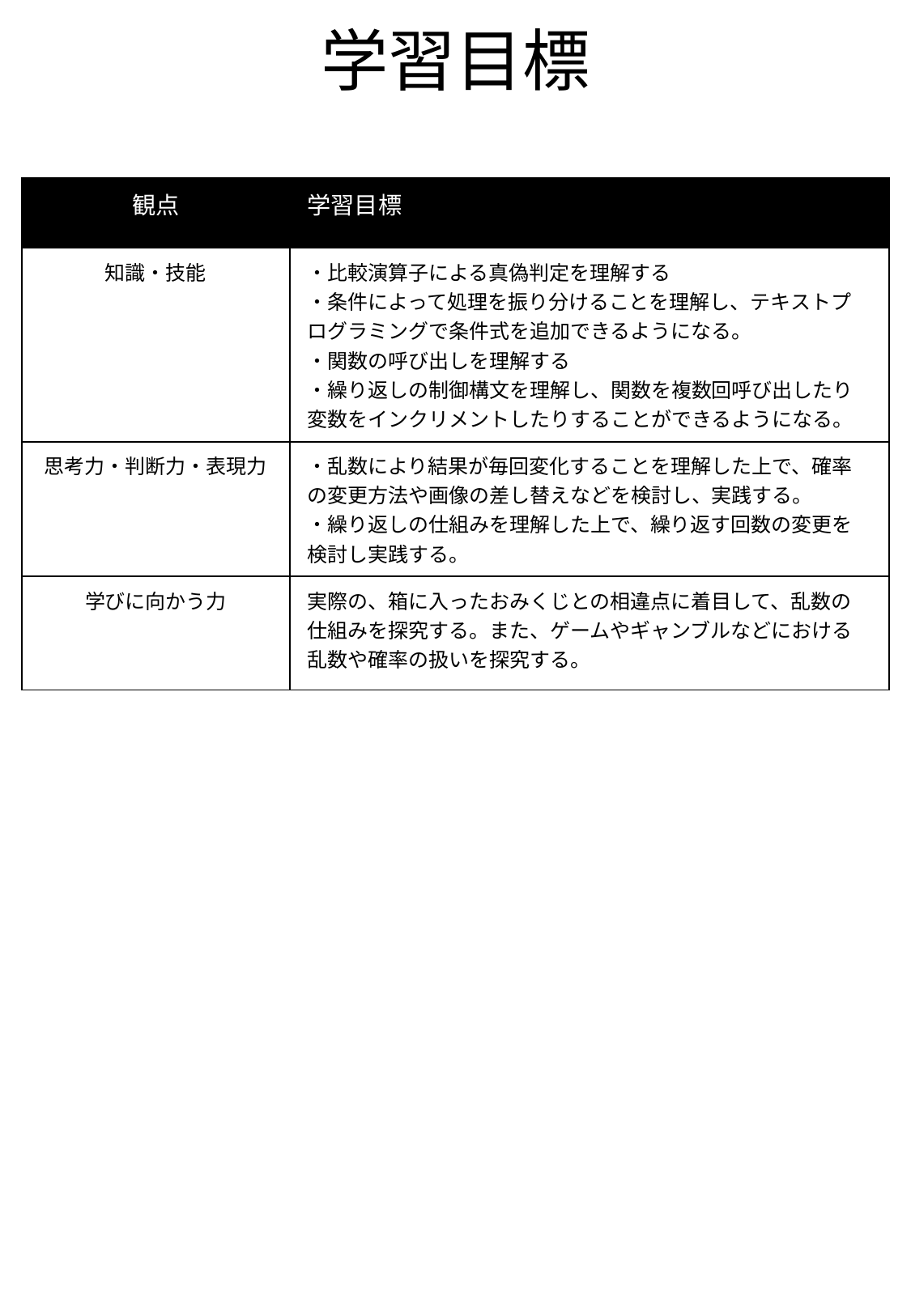

# 学習目標
| 観点 | 学習目標 |
| --- | --- |
| 知識・技能 | ・比較演算子による真偽判定を理解する ・条件によって処理を振り分けることを理解し、テキストプログラミングで条件式を追加できるようになる。 ・関数の呼び出しを理解する ・繰り返しの制御構文を理解し、関数を複数回呼び出したり変数をインクリメントしたりすることができるようになる。 |
| 思考力・判断力・表現力 | ・乱数により結果が毎回変化することを理解した上で、確率の変更方法や画像の差し替えなどを検討し、実践する。 ・繰り返しの仕組みを理解した上で、繰り返す回数の変更を検討し実践する。 |
| 学びに向かう力 | 実際の、箱に入ったおみくじとの相違点に着目して、乱数の仕組みを探究する。また、ゲームやギャンブルなどにおける乱数や確率の扱いを探究する。 |